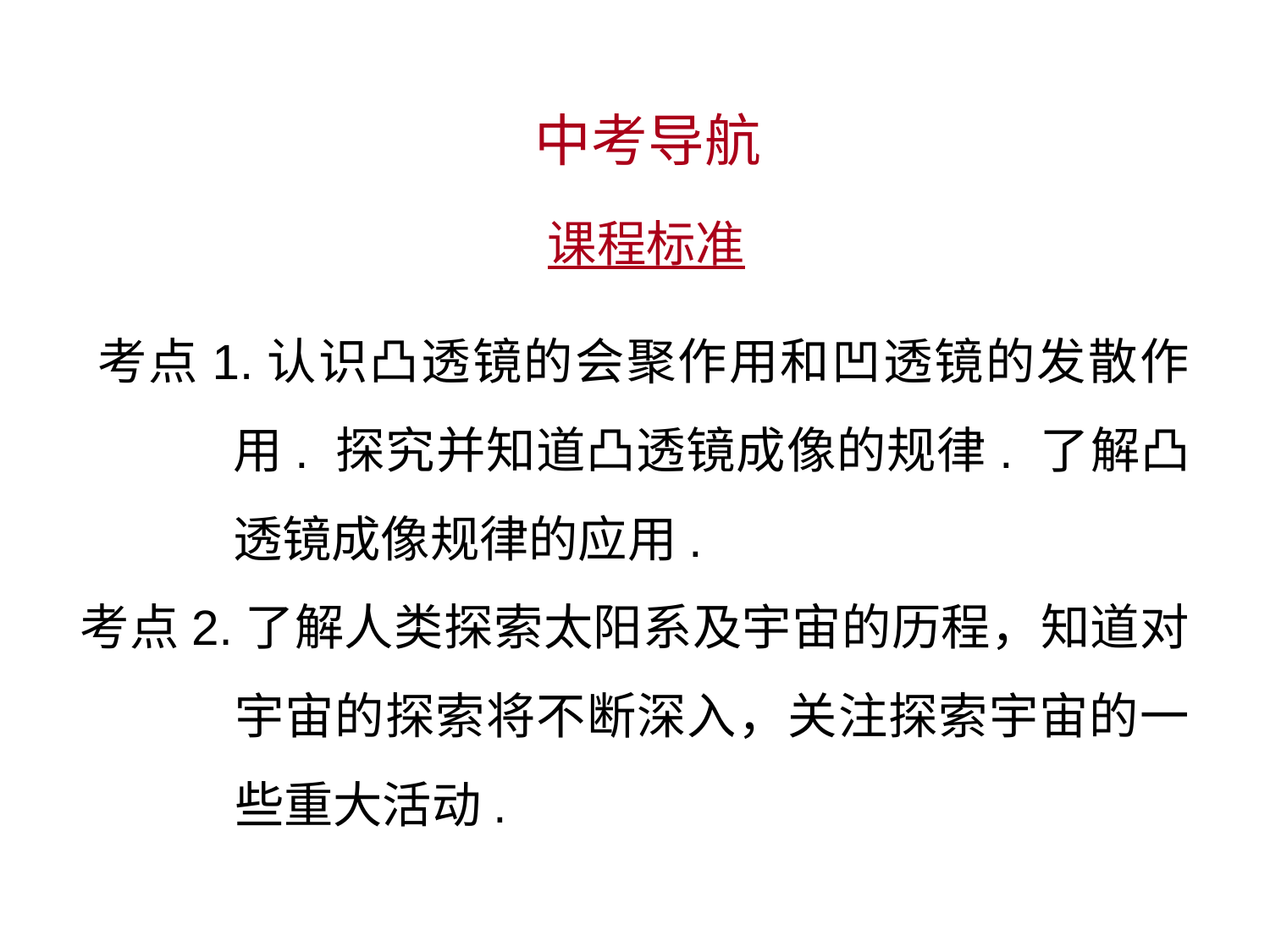

中考导航
 课程标准
考点1.认识凸透镜的会聚作用和凹透镜的发散作用. 探究并知道凸透镜成像的规律. 了解凸透镜成像规律的应用.
考点2.了解人类探索太阳系及宇宙的历程，知道对宇宙的探索将不断深入，关注探索宇宙的一些重大活动.